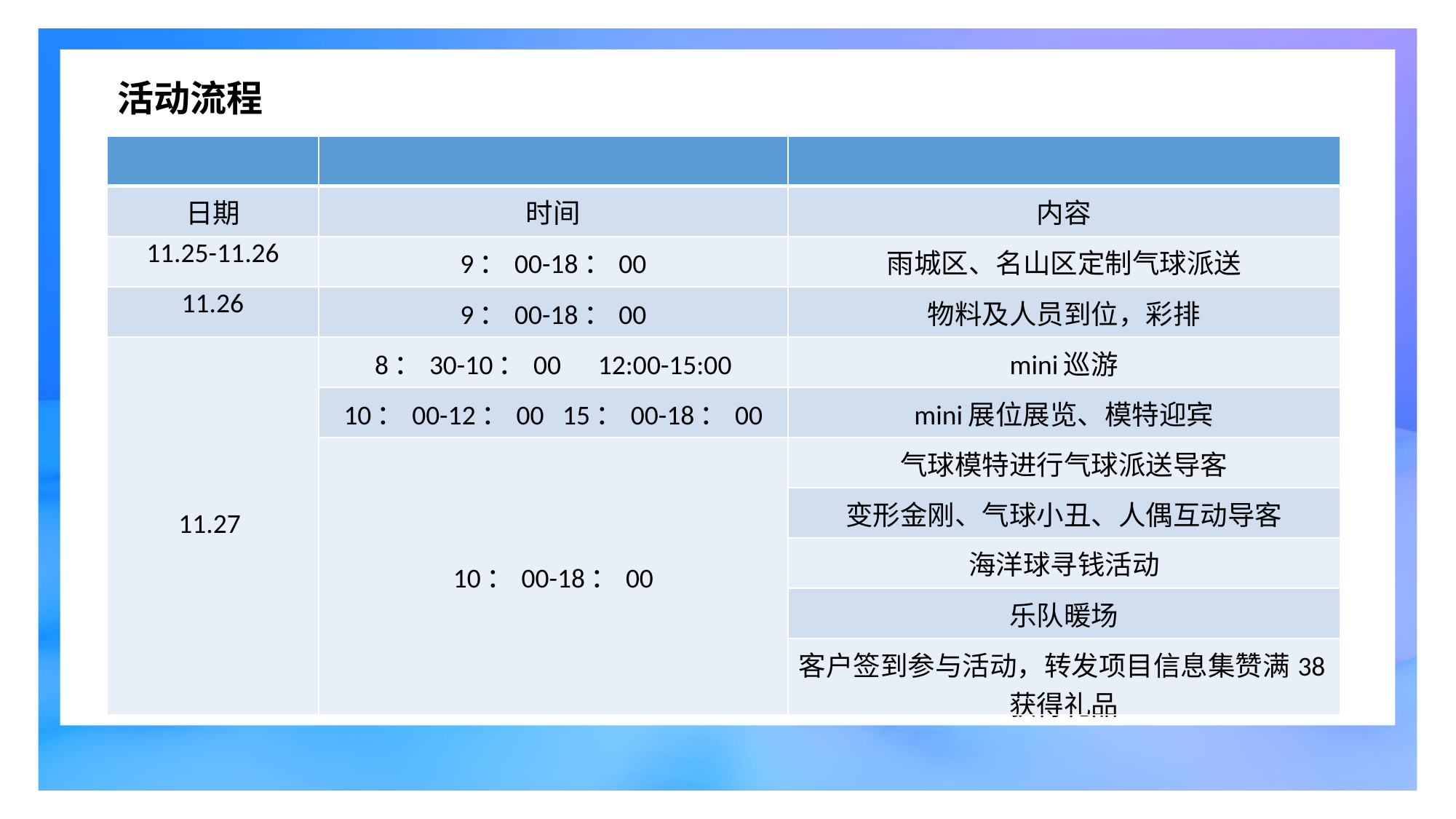

活动流程

|  |  |  |
| --- | --- | --- |
| 日期 | 时间 | 内容 |
| 11.25-11.26 | 9：00-18：00 | 雨城区、名山区定制气球派送 |
| 11.26 | 9：00-18：00 | 物料及人员到位，彩排 |
| 11.27 | 8：30-10：00 12:00-15:00 | mini巡游 |
|  | 10：00-12：00 15：00-18：00 | mini展位展览、模特迎宾 |
|  | 10：00-18：00 | 气球模特进行气球派送导客 |
|  |  | 变形金刚、气球小丑、人偶互动导客 |
|  |  | 海洋球寻钱活动 |
|  |  | 乐队暖场 |
|  |  | 客户签到参与活动，转发项目信息集赞满38获得礼品 |